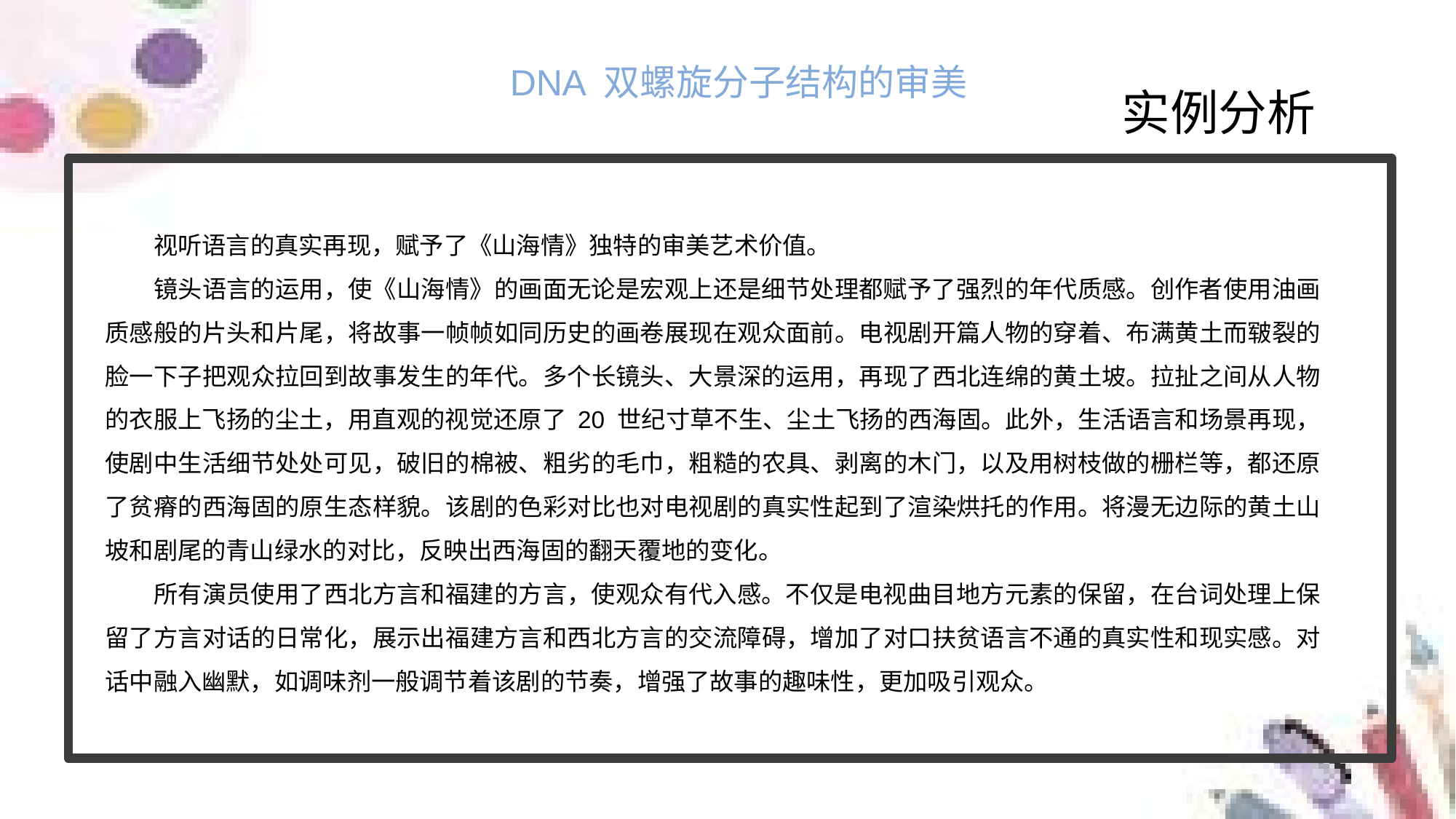

DNA 双螺旋分子结构的审美
实例分析

视听语言的真实再现，赋予了《山海情》独特的审美艺术价值。
镜头语言的运用，使《山海情》的画面无论是宏观上还是细节处理都赋予了强烈的年代质感。创作者使用油画质感般的片头和片尾，将故事一帧帧如同历史的画卷展现在观众面前。电视剧开篇人物的穿着、布满黄土而皲裂的脸一下子把观众拉回到故事发生的年代。多个长镜头、大景深的运用，再现了西北连绵的黄土坡。拉扯之间从人物的衣服上飞扬的尘土，用直观的视觉还原了 20 世纪寸草不生、尘土飞扬的西海固。此外，生活语言和场景再现，使剧中生活细节处处可见，破旧的棉被、粗劣的毛巾，粗糙的农具、剥离的木门，以及用树枝做的栅栏等，都还原了贫瘠的西海固的原生态样貌。该剧的色彩对比也对电视剧的真实性起到了渲染烘托的作用。将漫无边际的黄土山坡和剧尾的青山绿水的对比，反映出西海固的翻天覆地的变化。
所有演员使用了西北方言和福建的方言，使观众有代入感。不仅是电视曲目地方元素的保留，在台词处理上保留了方言对话的日常化，展示出福建方言和西北方言的交流障碍，增加了对口扶贫语言不通的真实性和现实感。对话中融入幽默，如调味剂一般调节着该剧的节奏，增强了故事的趣味性，更加吸引观众。